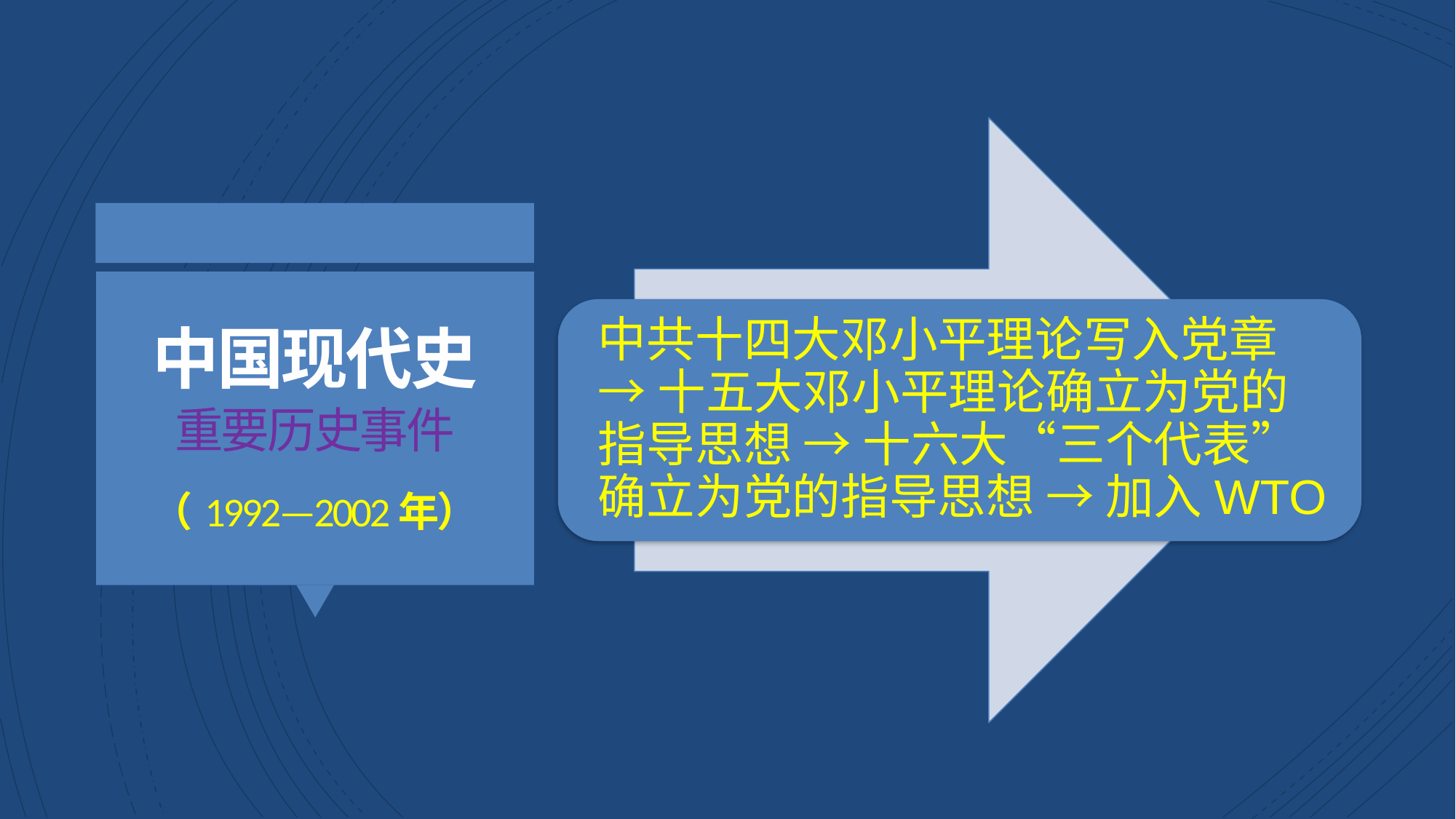

中共十四大邓小平理论写入党章 → 十五大邓小平理论确立为党的指导思想 → 十六大“三个代表”确立为党的指导思想 → 加入WTO
中国现代史
重要历史事件
（1992—2002年）